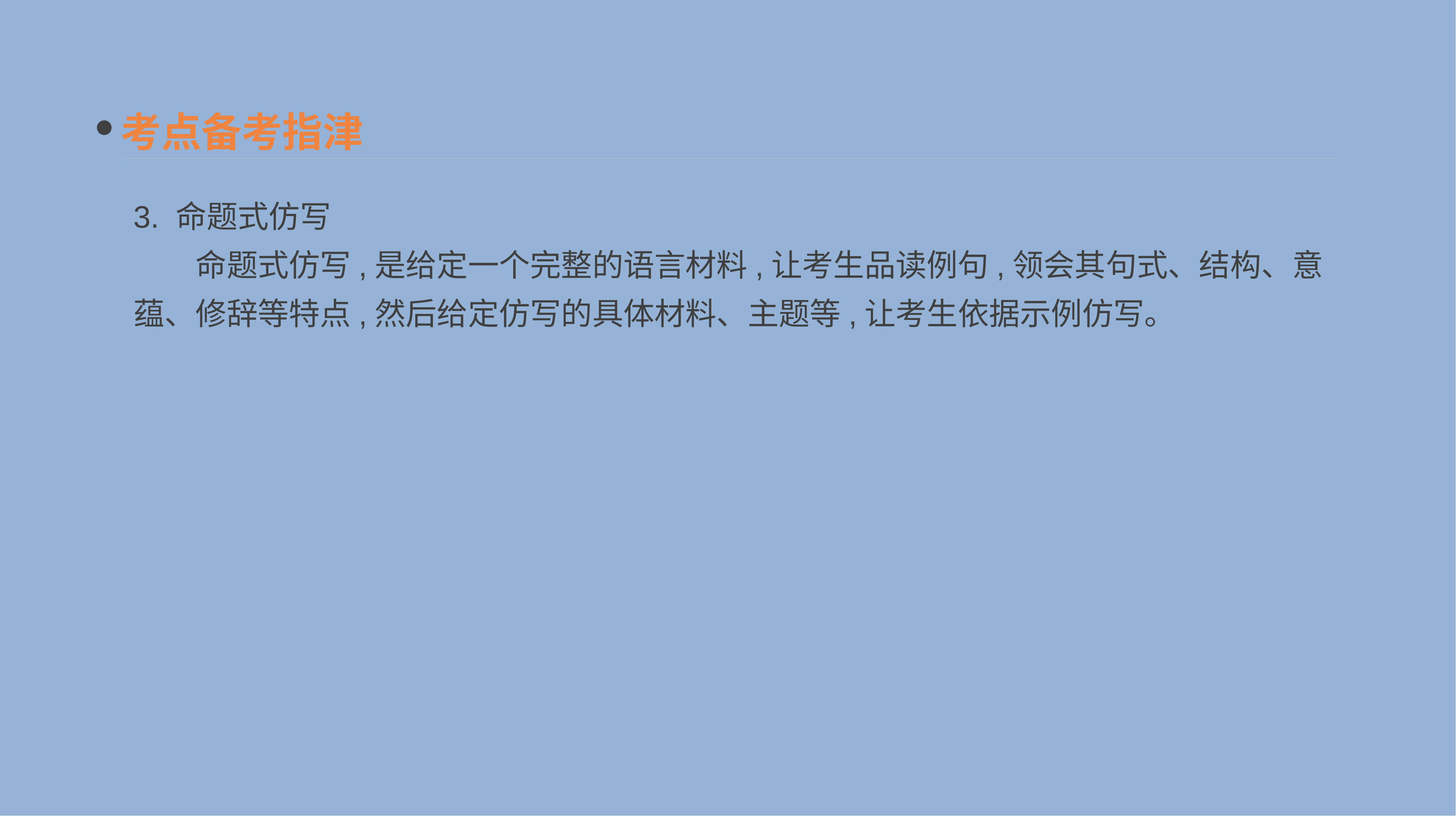

考点备考指津

3. 命题式仿写
　　命题式仿写,是给定一个完整的语言材料,让考生品读例句,领会其句式、结构、意蕴、修辞等特点,然后给定仿写的具体材料、主题等,让考生依据示例仿写。